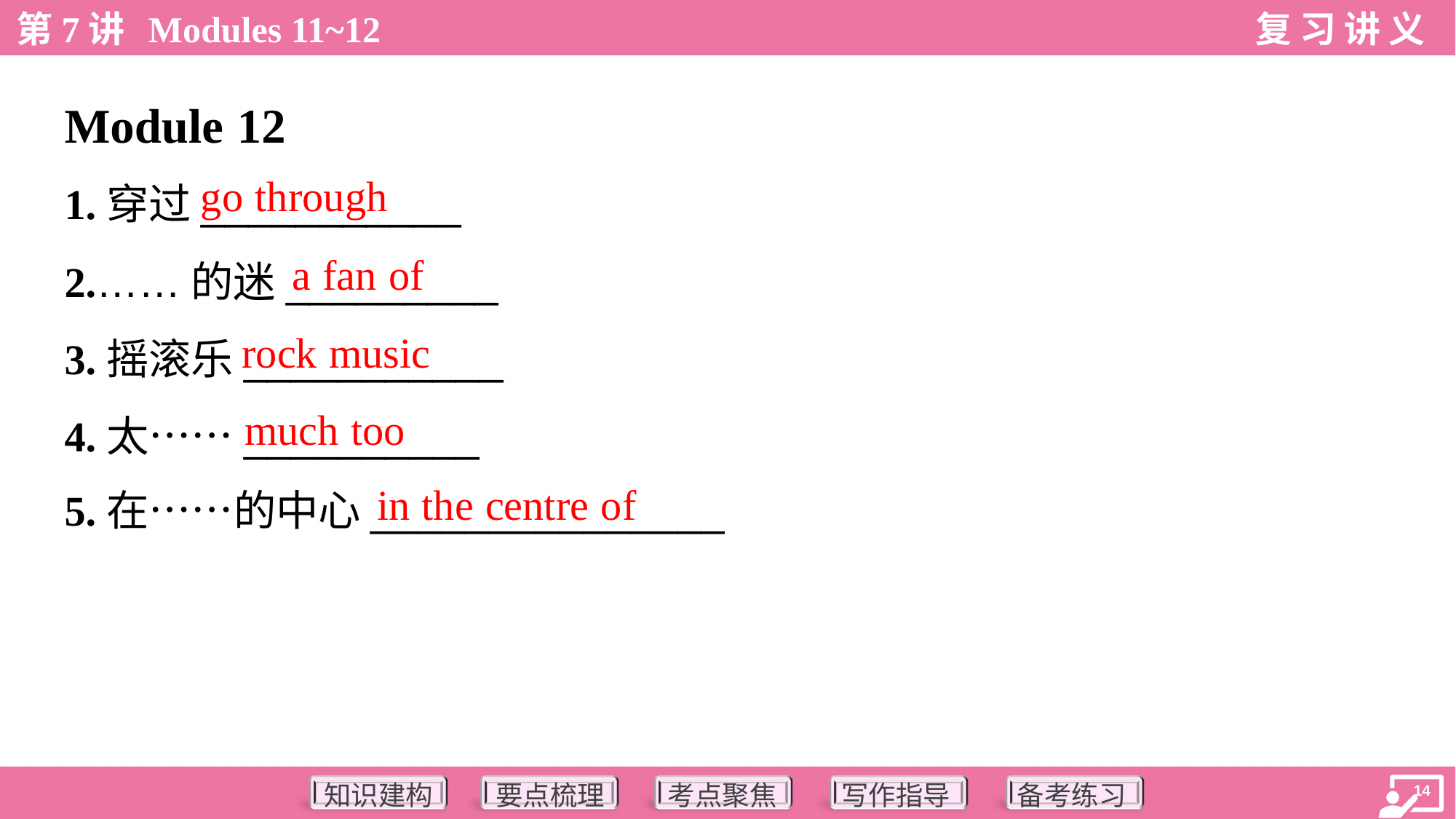

Module 12
go through
1.穿过___________
2.……的迷_________
3.摇滚乐___________
4.太……__________
5.在……的中心_______________
a fan of
rock music
much too
in the centre of